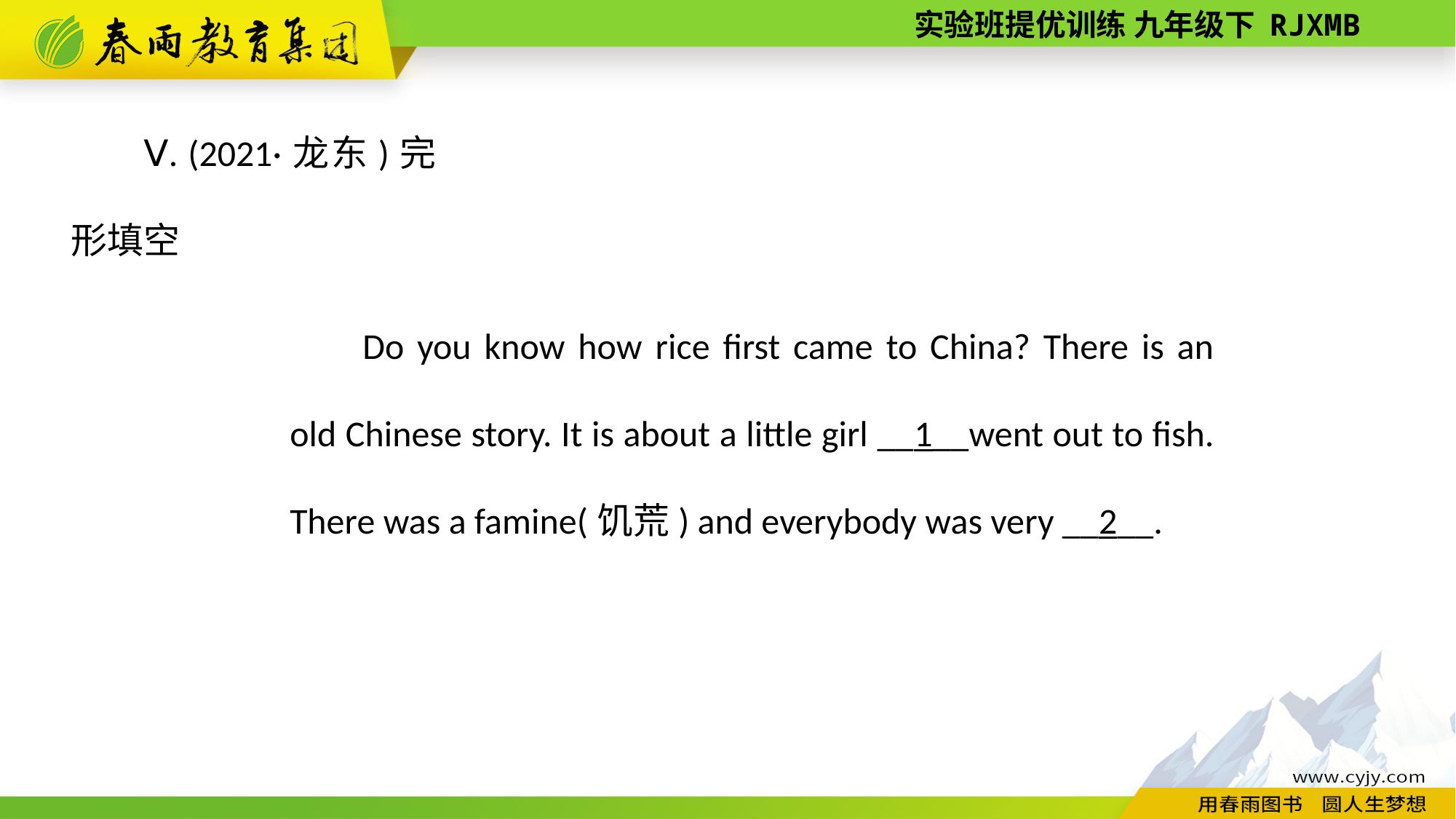

Ⅴ. (2021·龙东)完形填空
Do you know how rice first came to China? There is an old Chinese story. It is about a little girl __1__went out to fish. There was a famine(饥荒) and everybody was very __2__.